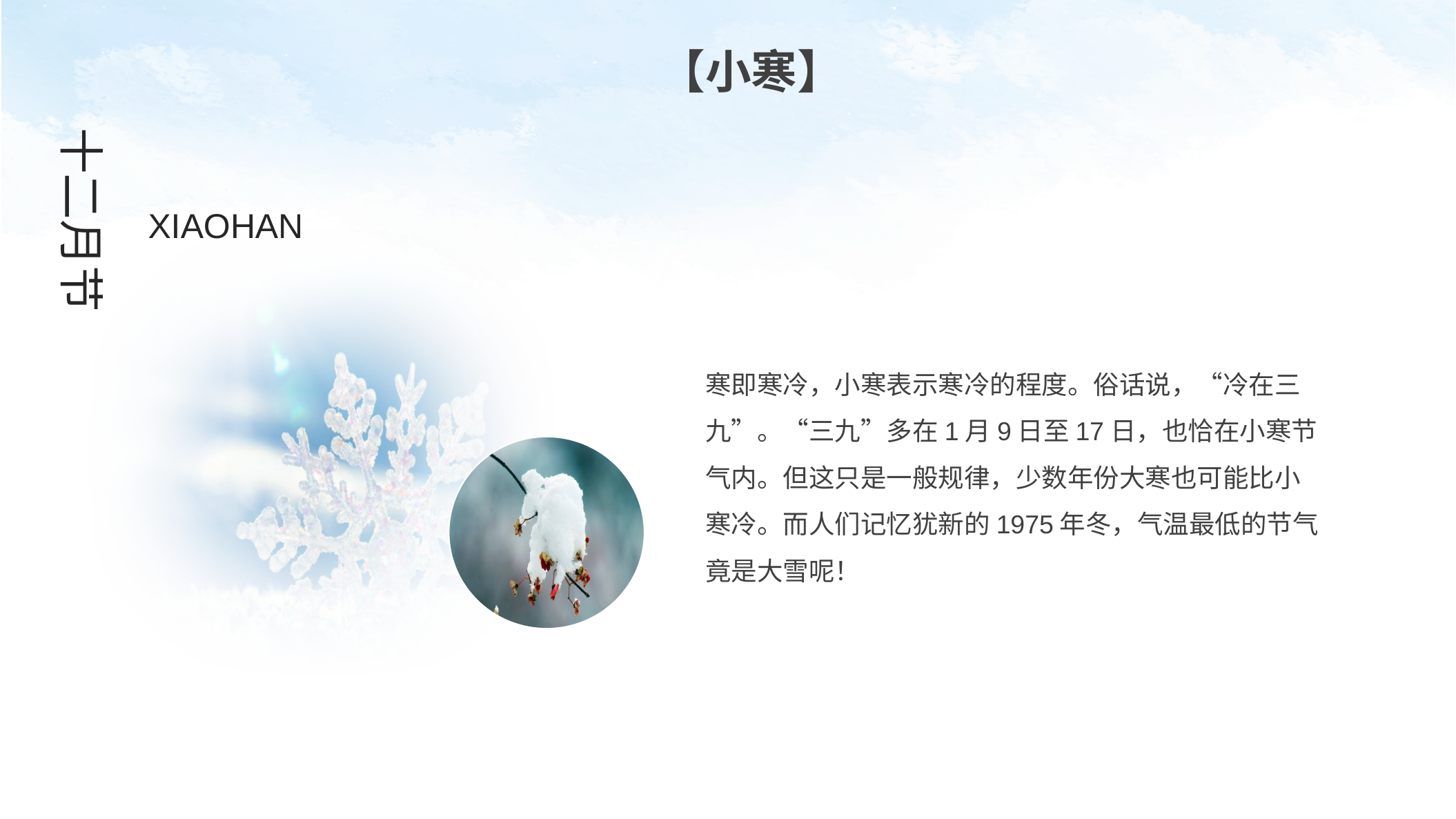

【小寒】
十二月节

XIAOHAN
寒即寒冷，小寒表示寒冷的程度。俗话说，“冷在三九”。“三九”多在1月9日至17日，也恰在小寒节气内。但这只是一般规律，少数年份大寒也可能比小寒冷。而人们记忆犹新的1975年冬，气温最低的节气竟是大雪呢！